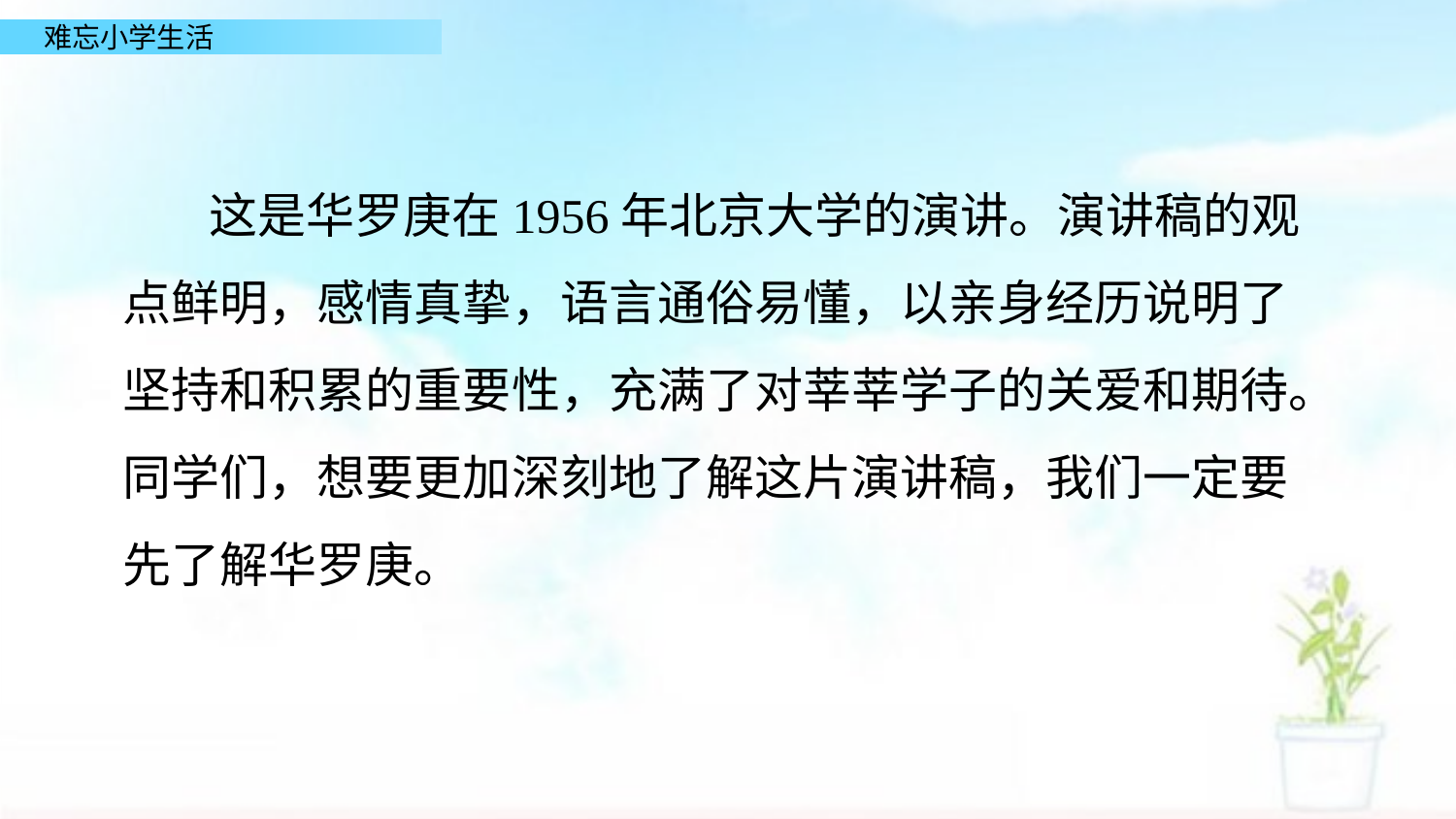

这是华罗庚在1956年北京大学的演讲。演讲稿的观点鲜明，感情真挚，语言通俗易懂，以亲身经历说明了坚持和积累的重要性，充满了对莘莘学子的关爱和期待。同学们，想要更加深刻地了解这片演讲稿，我们一定要先了解华罗庚。